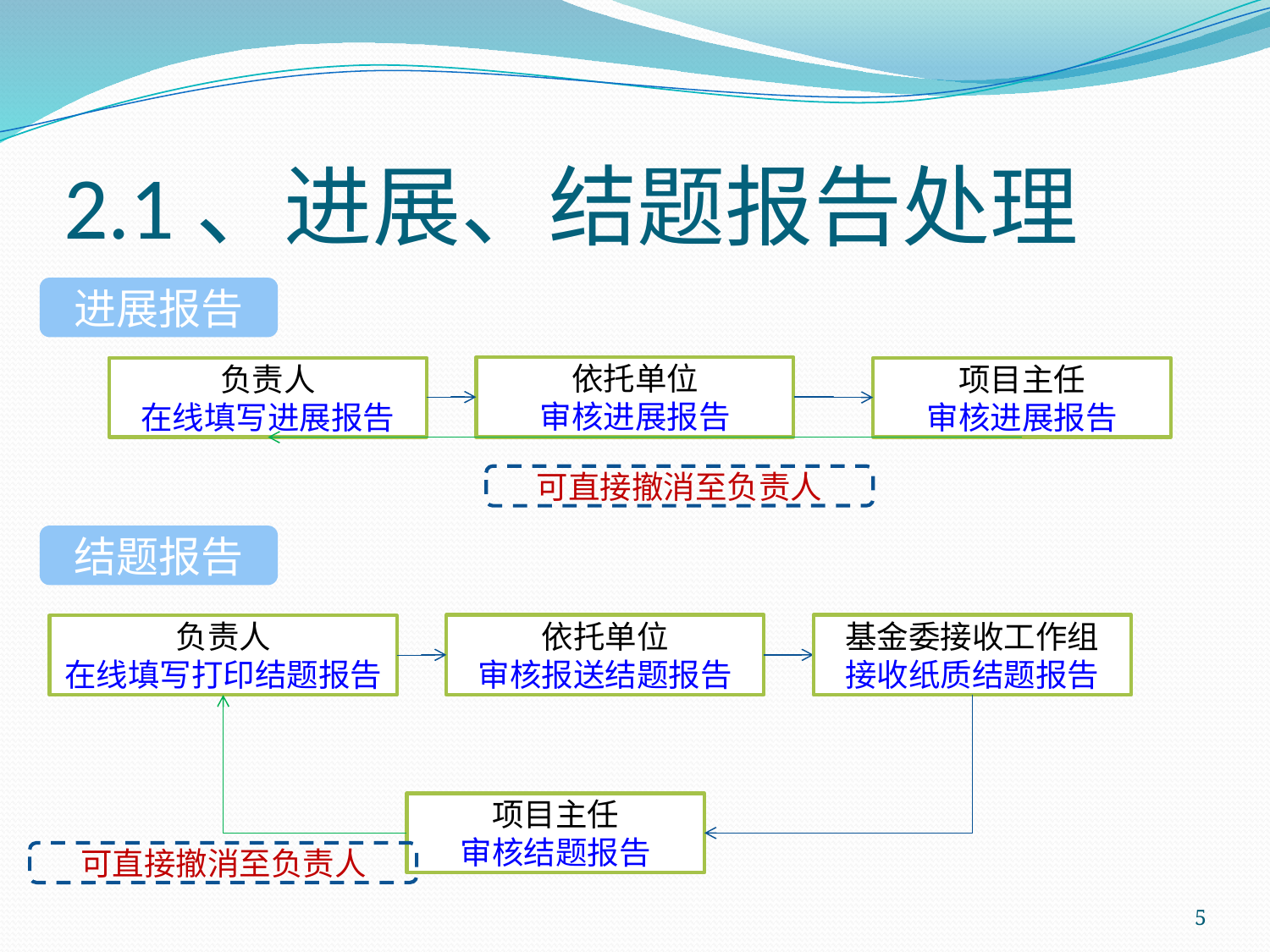

# 2.1、进展、结题报告处理
进展报告
依托单位
审核进展报告
负责人
在线填写进展报告
项目主任
审核进展报告
可直接撤消至负责人
结题报告
依托单位
审核报送结题报告
基金委接收工作组
接收纸质结题报告
负责人
在线填写打印结题报告
项目主任
审核结题报告
可直接撤消至负责人
5